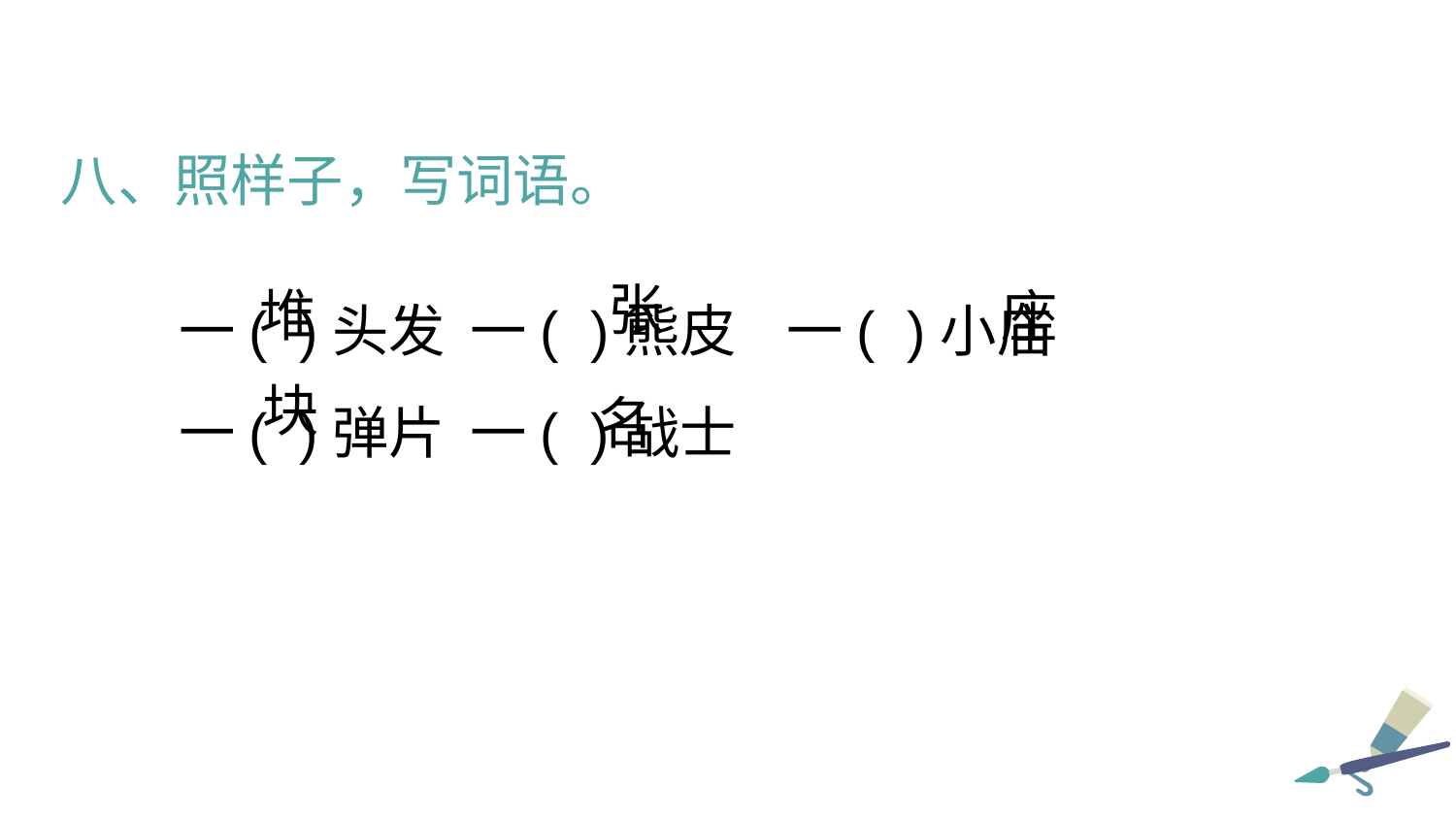

八、照样子，写词语。
一(  )头发  一(  )熊皮    一(  )小庙
一(  )弹片  一(  )战士
张
堆
座
块
名